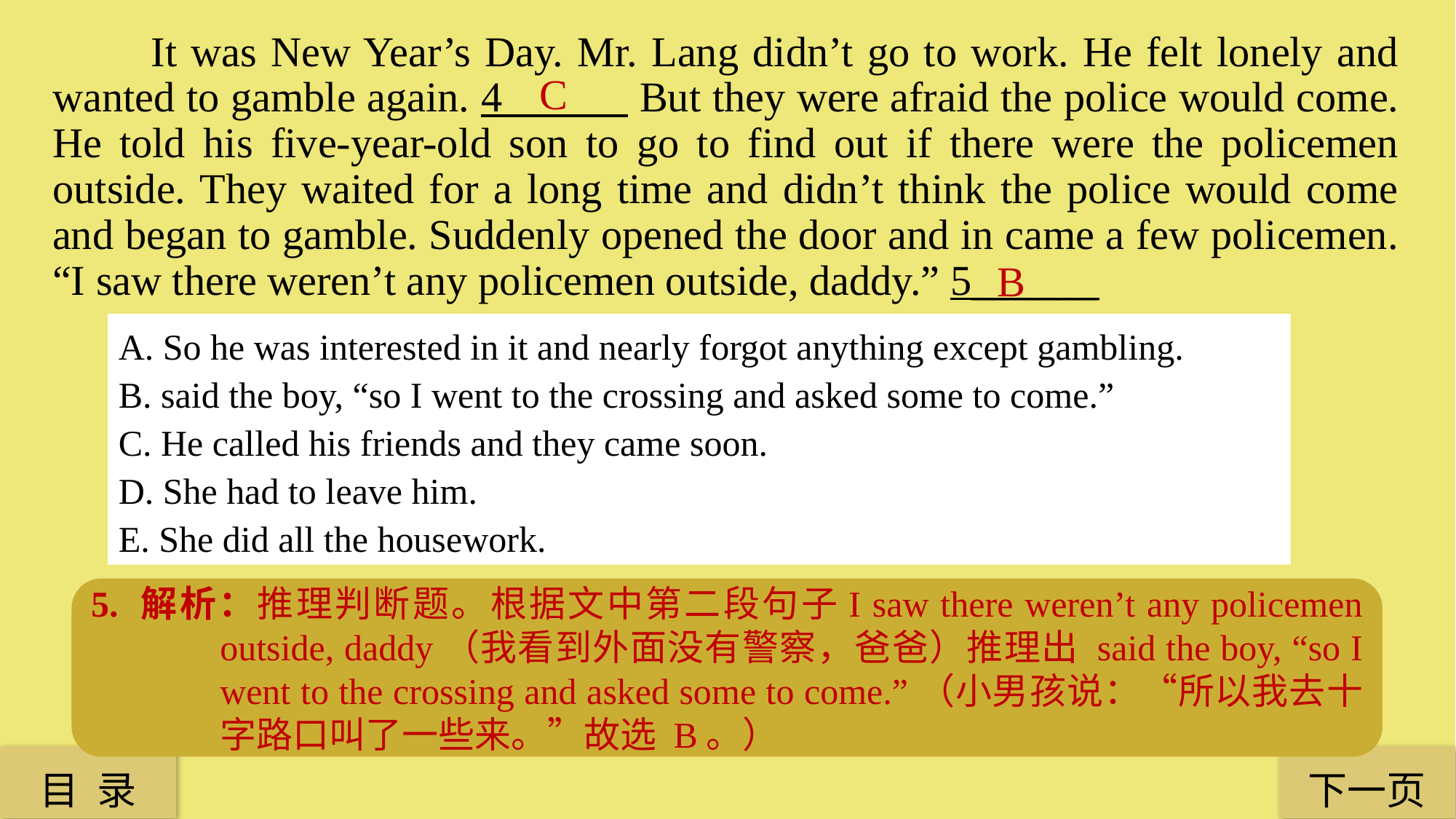

It was New Year’s Day. Mr. Lang didn’t go to work. He felt lonely and wanted to gamble again. 4            But they were afraid the police would come. He told his five-year-old son to go to find out if there were the policemen outside. They waited for a long time and didn’t think the police would come and began to gamble. Suddenly opened the door and in came a few policemen. “I saw there weren’t any policemen outside, daddy.” 5______
C
B
A. So he was interested in it and nearly forgot anything except gambling.
B. said the boy, “so I went to the crossing and asked some to come.”
C. He called his friends and they came soon.
D. She had to leave him.
E. She did all the housework.
5. 解析：推理判断题。根据文中第二段句子I saw there weren’t any policemen outside, daddy（我看到外面没有警察，爸爸）推理出 said the boy, “so I went to the crossing and asked some to come.”（小男孩说：“所以我去十字路口叫了一些来。”故选 B。）
4. 解析：细节过渡题。根据文中第二段句子 He felt lonely and wanted to gamble again（他感到孤单并且想再次赌博）。过渡到后面 He called his friends and they came soon（他叫了他的朋友们并且他们很快就来了）。故选 C。